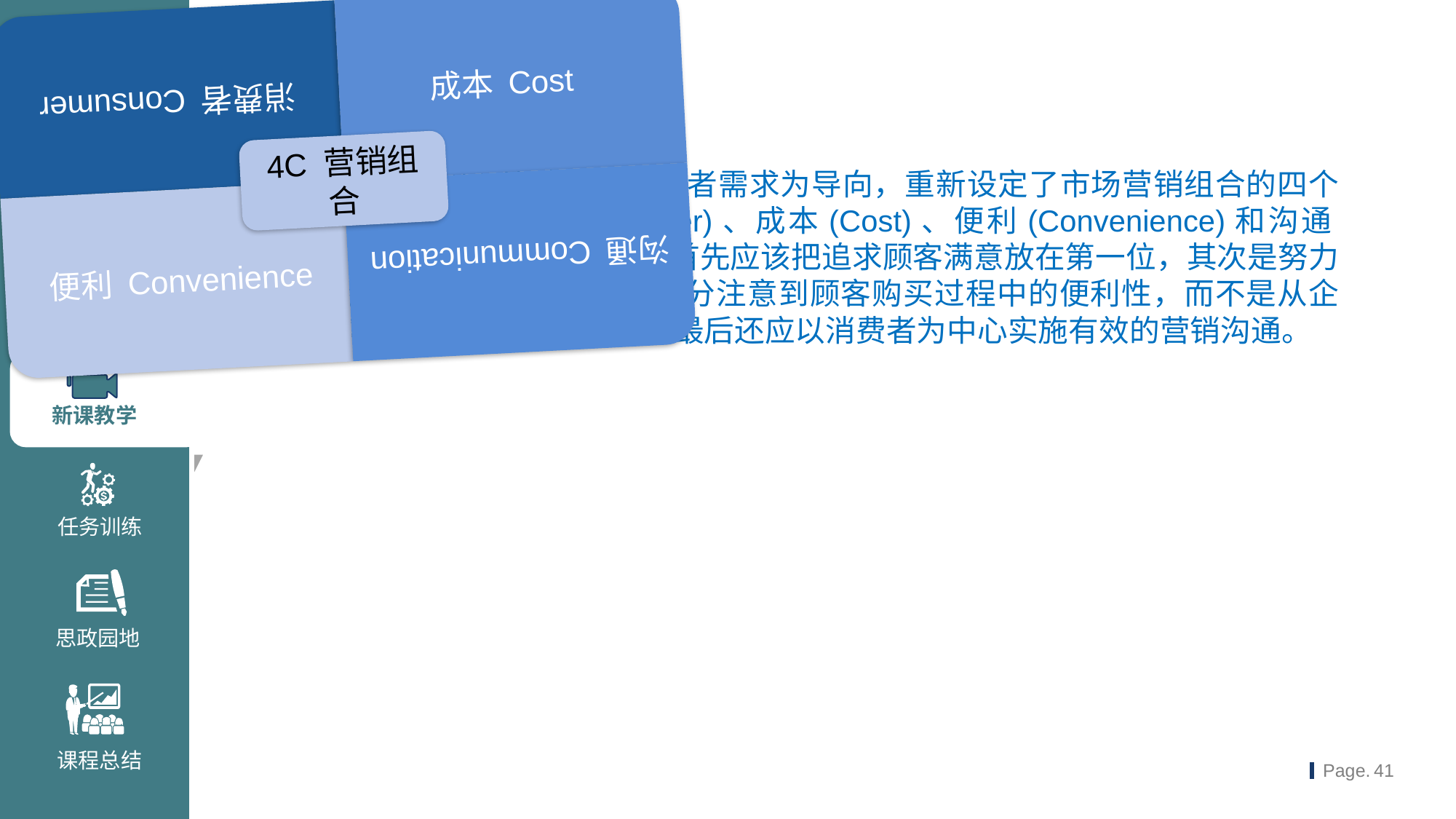

二、4C 营销组合
         4C营销组合策略它以消费者需求为导向，重新设定了市场营销组合的四个基本要素：即消费者(Consumer)、成本(Cost)、便利(Convenience)和沟通(Communication)。它强调企业首先应该把追求顾客满意放在第一位，其次是努力降低顾客的购买成本，然后要充分注意到顾客购买过程中的便利性，而不是从企业的角度来决定销售渠道策略，最后还应以消费者为中心实施有效的营销沟通。
消费者 Consumer
成本 Cost
便利 Convenience
沟通 Communication
4C 营销组合